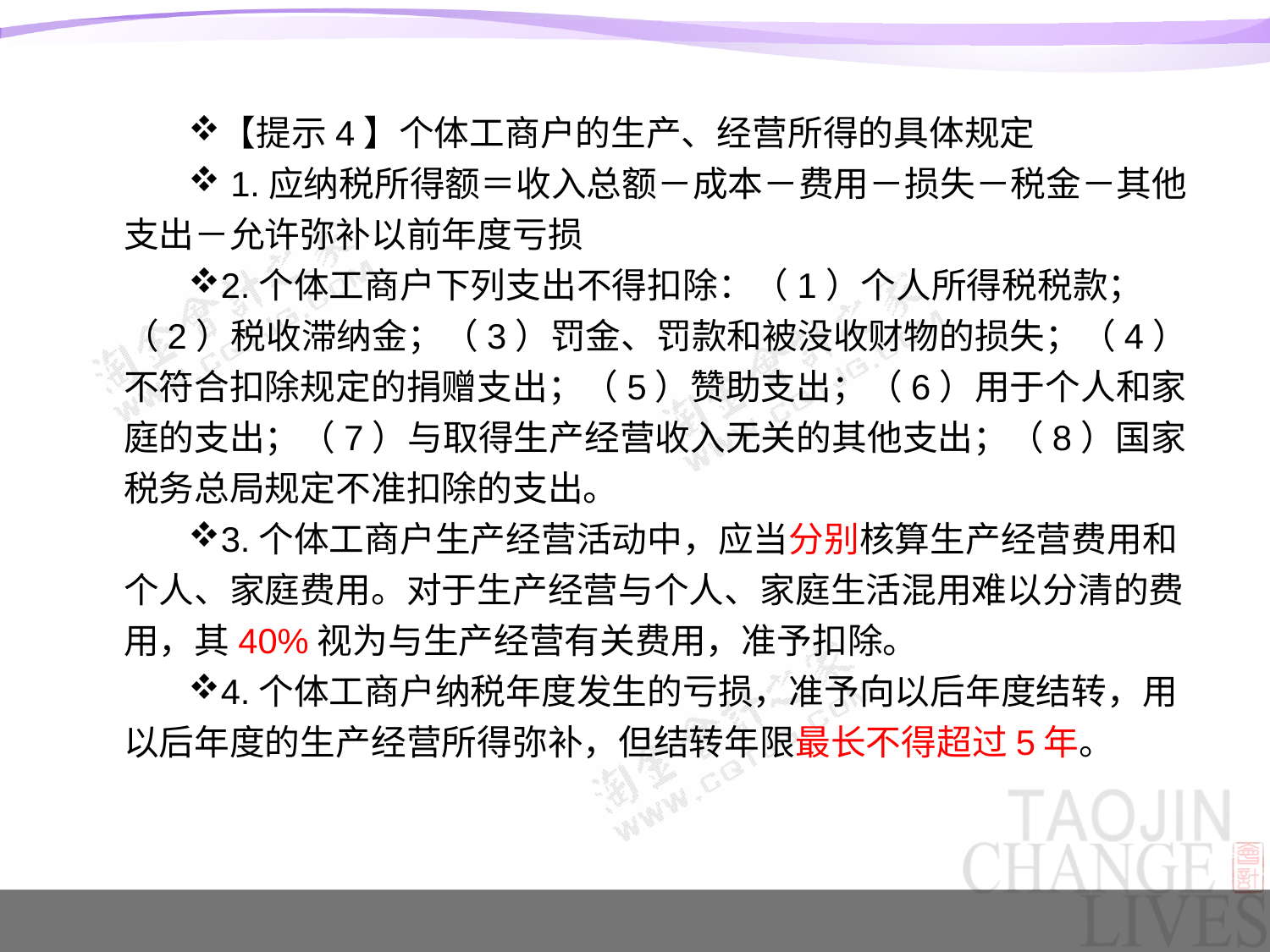

#
【提示4】个体工商户的生产、经营所得的具体规定
 1.应纳税所得额＝收入总额－成本－费用－损失－税金－其他支出－允许弥补以前年度亏损
2.个体工商户下列支出不得扣除：（1）个人所得税税款；（2）税收滞纳金；（3）罚金、罚款和被没收财物的损失；（4）不符合扣除规定的捐赠支出；（5）赞助支出；（6）用于个人和家庭的支出；（7）与取得生产经营收入无关的其他支出；（8）国家税务总局规定不准扣除的支出。
3.个体工商户生产经营活动中，应当分别核算生产经营费用和个人、家庭费用。对于生产经营与个人、家庭生活混用难以分清的费用，其40%视为与生产经营有关费用，准予扣除。
4.个体工商户纳税年度发生的亏损，准予向以后年度结转，用以后年度的生产经营所得弥补，但结转年限最长不得超过5年。